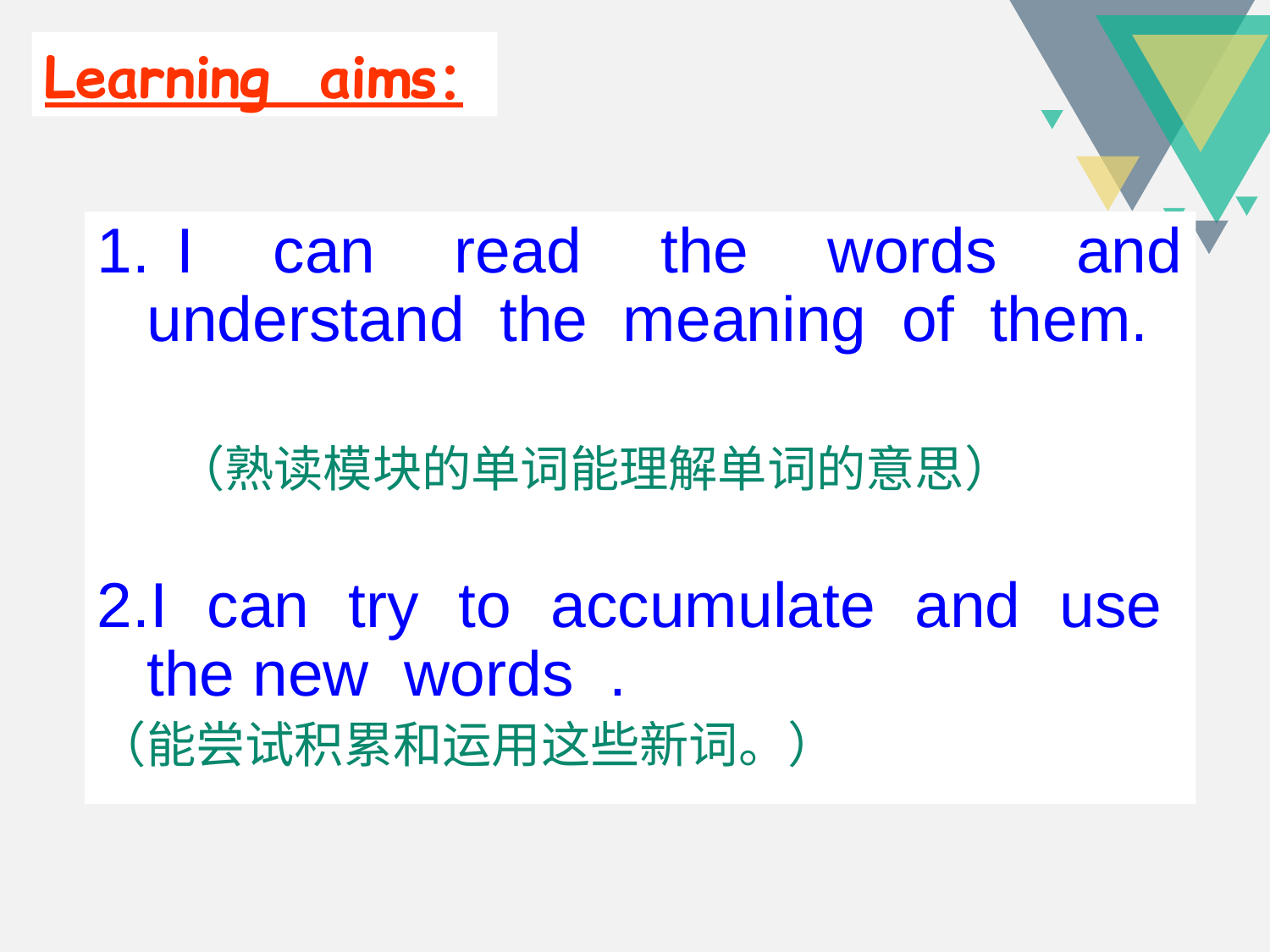

# Learning  aims:
1. I   can   read   the   words   and understand  the  meaning  of  them.

      （熟读模块的单词能理解单词的意思）

2.I  can  try  to  accumulate  and  use  the new  words  .
（能尝试积累和运用这些新词。）